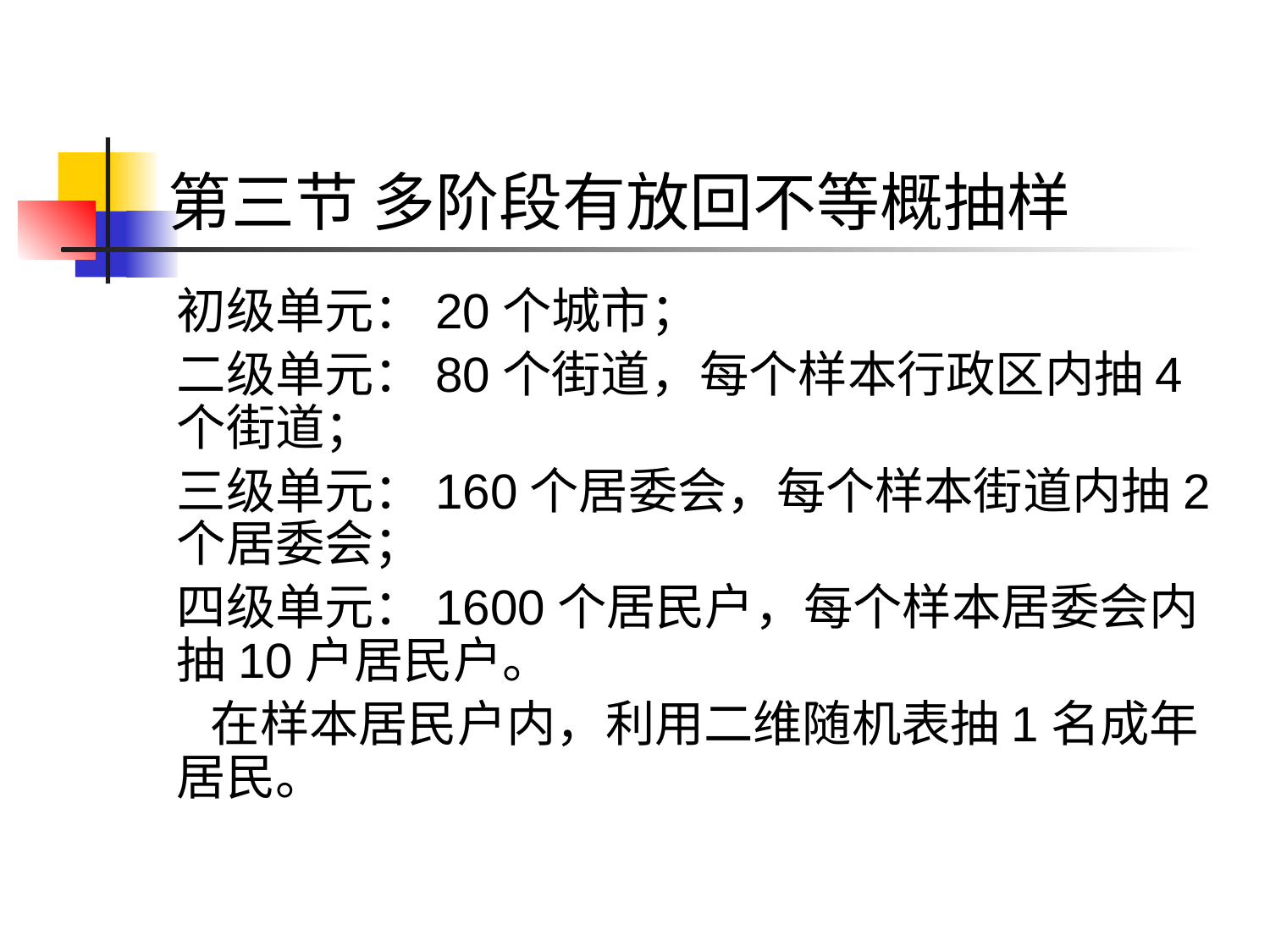

# 第三节 多阶段有放回不等概抽样
初级单元：20个城市；
二级单元：80个街道，每个样本行政区内抽4个街道；
三级单元：160个居委会，每个样本街道内抽2个居委会；
四级单元：1600个居民户，每个样本居委会内抽10户居民户。
  在样本居民户内，利用二维随机表抽1名成年居民。